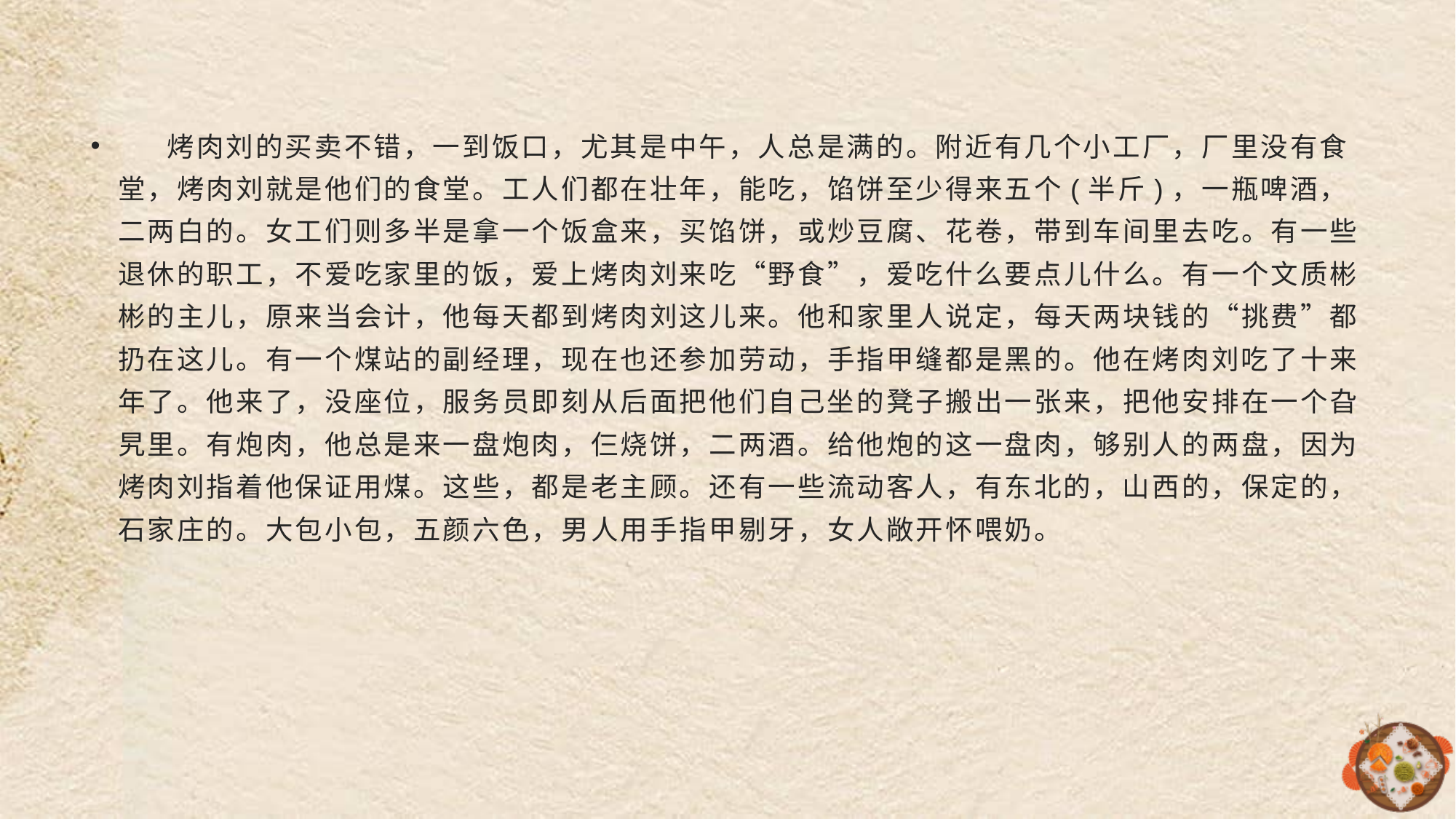

#
     烤肉刘的买卖不错，一到饭口，尤其是中午，人总是满的。附近有几个小工厂，厂里没有食堂，烤肉刘就是他们的食堂。工人们都在壮年，能吃，馅饼至少得来五个(半斤)，一瓶啤酒，二两白的。女工们则多半是拿一个饭盒来，买馅饼，或炒豆腐、花卷，带到车间里去吃。有一些退休的职工，不爱吃家里的饭，爱上烤肉刘来吃“野食”，爱吃什么要点儿什么。有一个文质彬彬的主儿，原来当会计，他每天都到烤肉刘这儿来。他和家里人说定，每天两块钱的“挑费”都扔在这儿。有一个煤站的副经理，现在也还参加劳动，手指甲缝都是黑的。他在烤肉刘吃了十来年了。他来了，没座位，服务员即刻从后面把他们自己坐的凳子搬出一张来，把他安排在一个旮旯里。有炮肉，他总是来一盘炮肉，仨烧饼，二两酒。给他炮的这一盘肉，够别人的两盘，因为烤肉刘指着他保证用煤。这些，都是老主顾。还有一些流动客人，有东北的，山西的，保定的，石家庄的。大包小包，五颜六色，男人用手指甲剔牙，女人敞开怀喂奶。